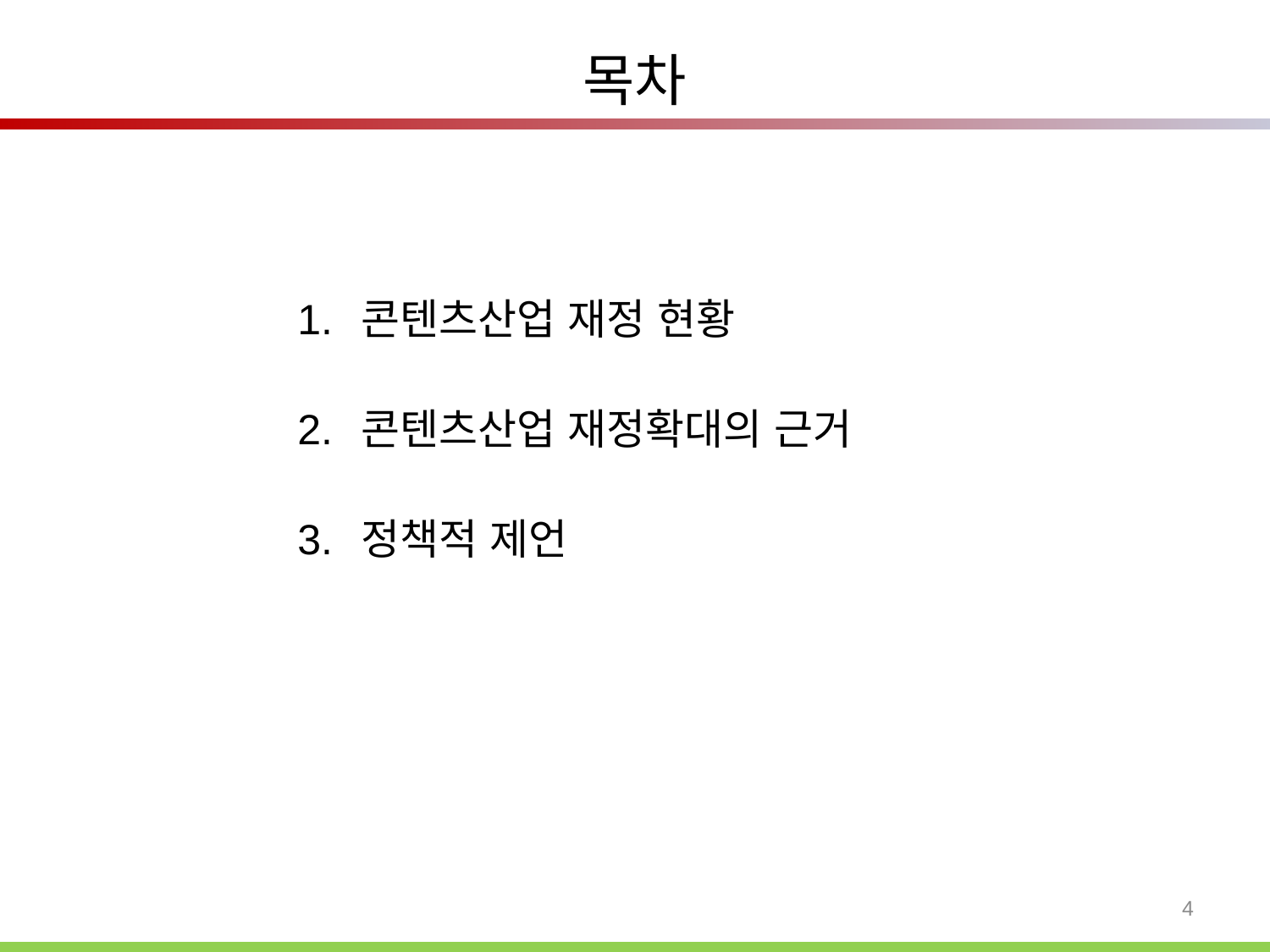

# 목차

콘텐츠산업 재정 현황
콘텐츠산업 재정확대의 근거
정책적 제언
4